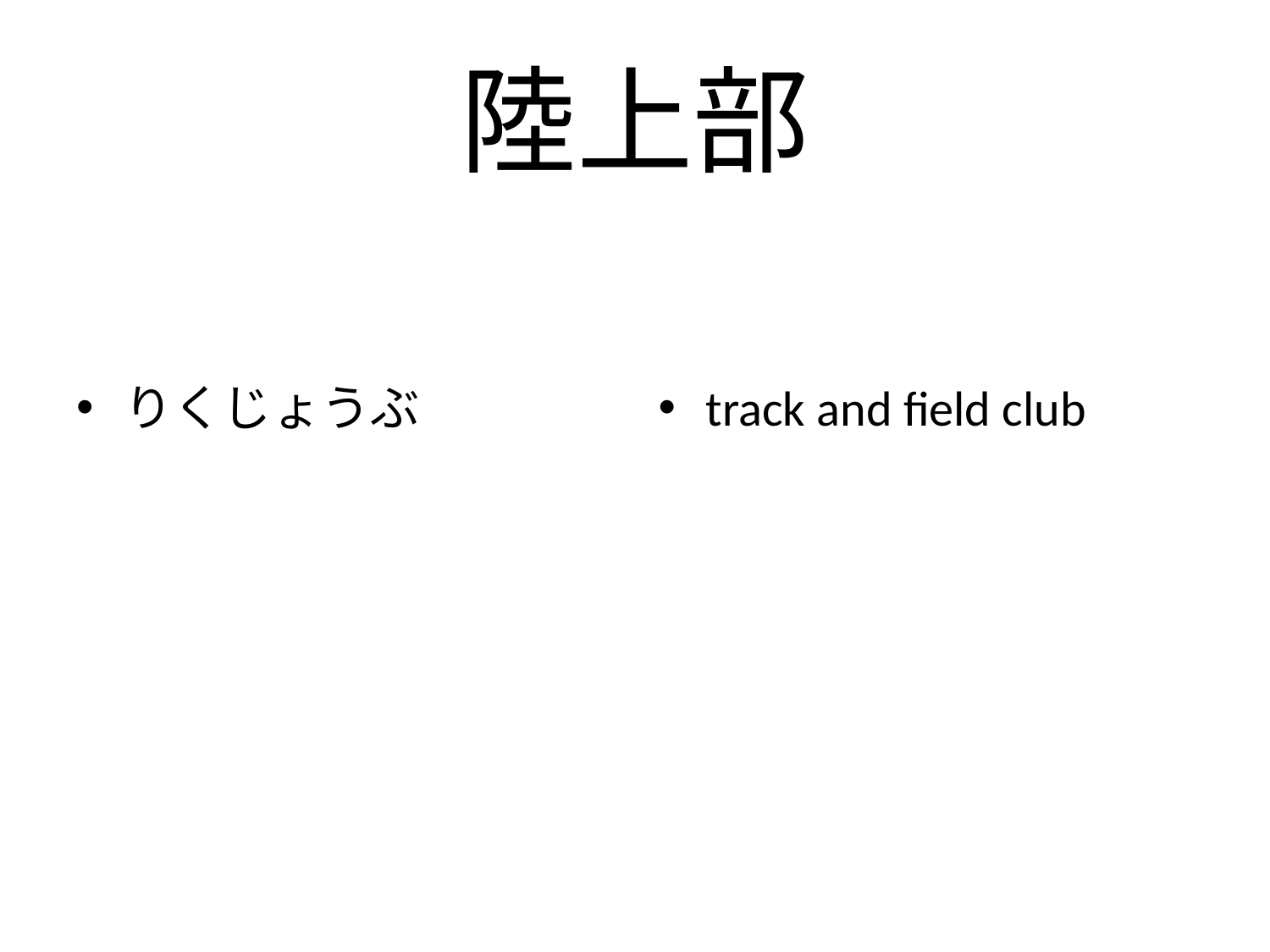

# 陸上部
りくじょうぶ
track and field club